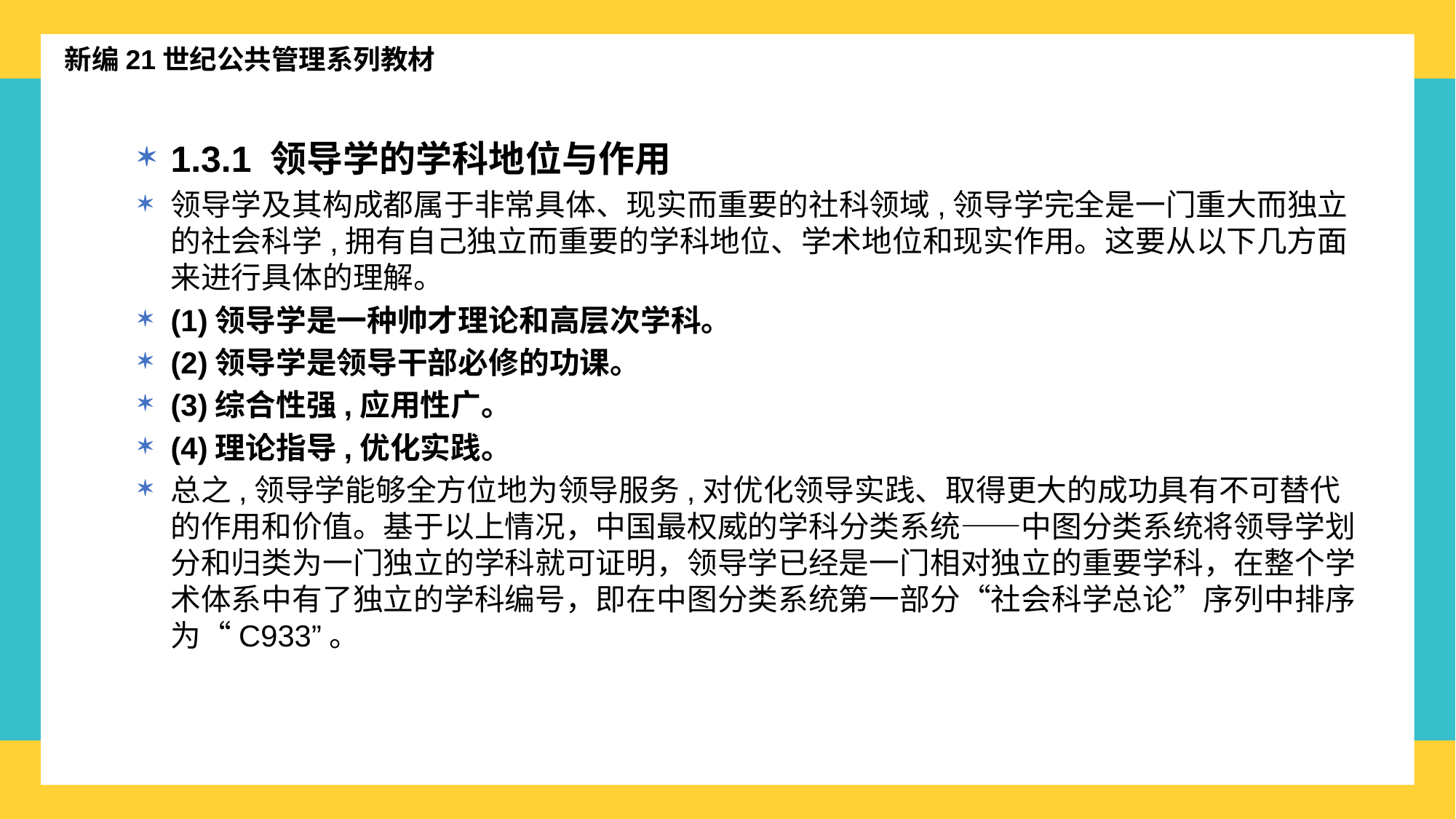

新编21世纪公共管理系列教材
1.3.1 领导学的学科地位与作用
领导学及其构成都属于非常具体、现实而重要的社科领域,领导学完全是一门重大而独立的社会科学,拥有自己独立而重要的学科地位、学术地位和现实作用。这要从以下几方面来进行具体的理解。
(1)领导学是一种帅才理论和高层次学科。
(2)领导学是领导干部必修的功课。
(3)综合性强,应用性广。
(4)理论指导,优化实践。
总之,领导学能够全方位地为领导服务,对优化领导实践、取得更大的成功具有不可替代的作用和价值。基于以上情况，中国最权威的学科分类系统——中图分类系统将领导学划分和归类为一门独立的学科就可证明，领导学已经是一门相对独立的重要学科，在整个学术体系中有了独立的学科编号，即在中图分类系统第一部分“社会科学总论”序列中排序为“C933”。